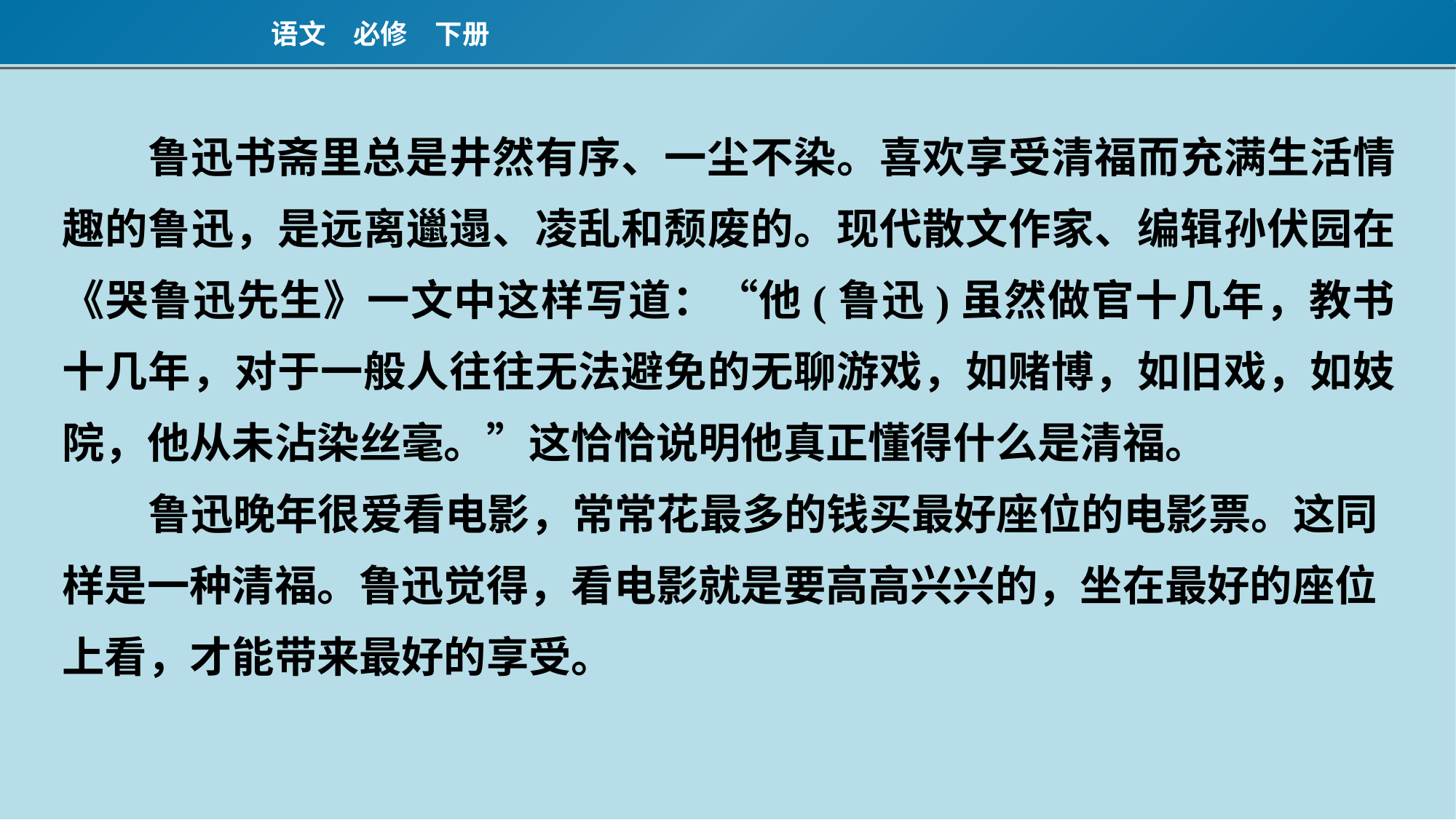

鲁迅书斋里总是井然有序、一尘不染。喜欢享受清福而充满生活情趣的鲁迅，是远离邋遢、凌乱和颓废的。现代散文作家、编辑孙伏园在《哭鲁迅先生》一文中这样写道：“他(鲁迅)虽然做官十几年，教书十几年，对于一般人往往无法避免的无聊游戏，如赌博，如旧戏，如妓院，他从未沾染丝毫。”这恰恰说明他真正懂得什么是清福。
鲁迅晚年很爱看电影，常常花最多的钱买最好座位的电影票。这同样是一种清福。鲁迅觉得，看电影就是要高高兴兴的，坐在最好的座位上看，才能带来最好的享受。